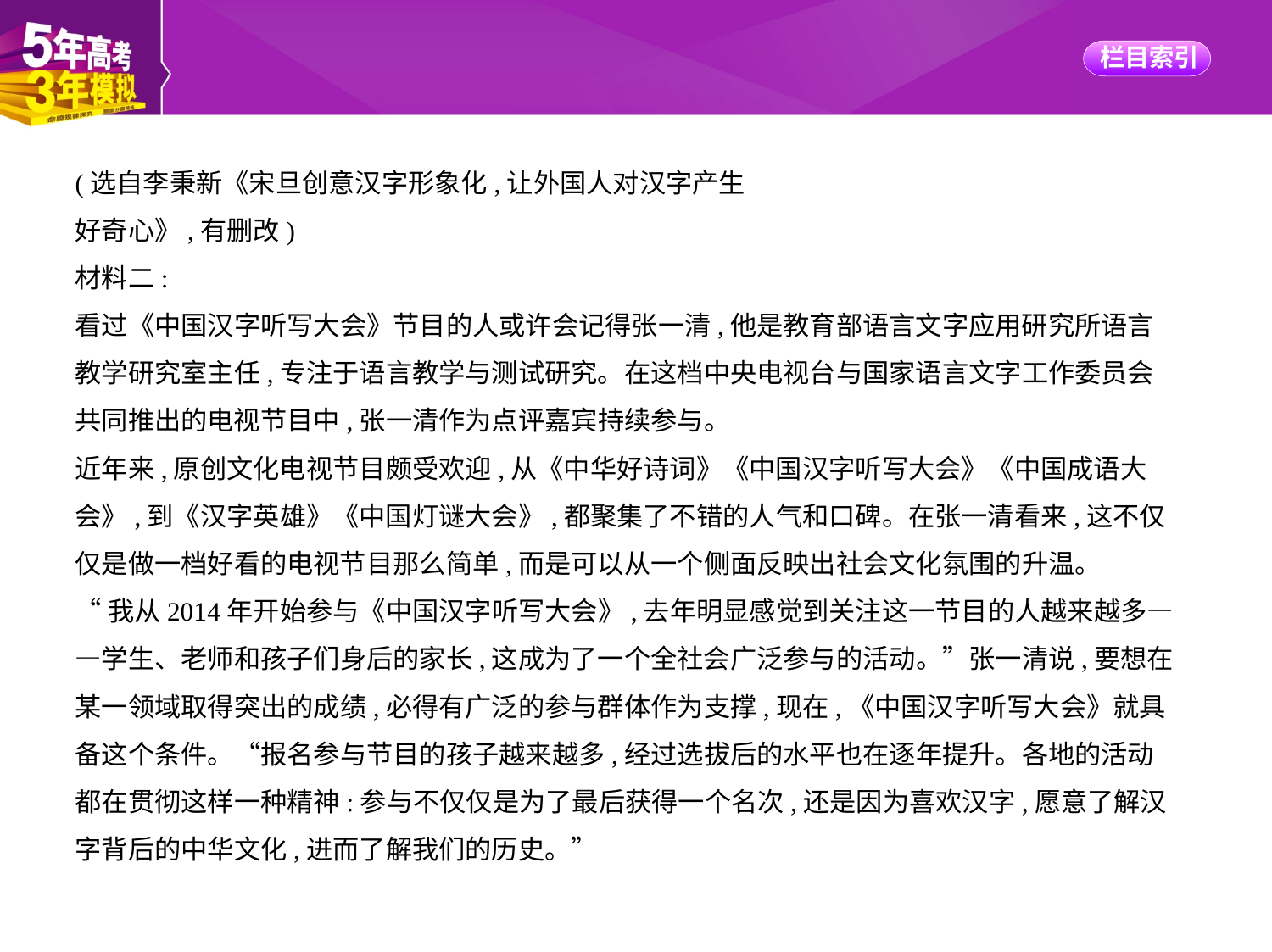

(选自李秉新《宋旦创意汉字形象化,让外国人对汉字产生
好奇心》,有删改)
材料二:
看过《中国汉字听写大会》节目的人或许会记得张一清,他是教育部语言文字应用研究所语言
教学研究室主任,专注于语言教学与测试研究。在这档中央电视台与国家语言文字工作委员会
共同推出的电视节目中,张一清作为点评嘉宾持续参与。
近年来,原创文化电视节目颇受欢迎,从《中华好诗词》《中国汉字听写大会》《中国成语大
会》,到《汉字英雄》《中国灯谜大会》,都聚集了不错的人气和口碑。在张一清看来,这不仅
仅是做一档好看的电视节目那么简单,而是可以从一个侧面反映出社会文化氛围的升温。
“我从2014年开始参与《中国汉字听写大会》,去年明显感觉到关注这一节目的人越来越多—
—学生、老师和孩子们身后的家长,这成为了一个全社会广泛参与的活动。”张一清说,要想在
某一领域取得突出的成绩,必得有广泛的参与群体作为支撑,现在,《中国汉字听写大会》就具
备这个条件。“报名参与节目的孩子越来越多,经过选拔后的水平也在逐年提升。各地的活动
都在贯彻这样一种精神:参与不仅仅是为了最后获得一个名次,还是因为喜欢汉字,愿意了解汉
字背后的中华文化,进而了解我们的历史。”